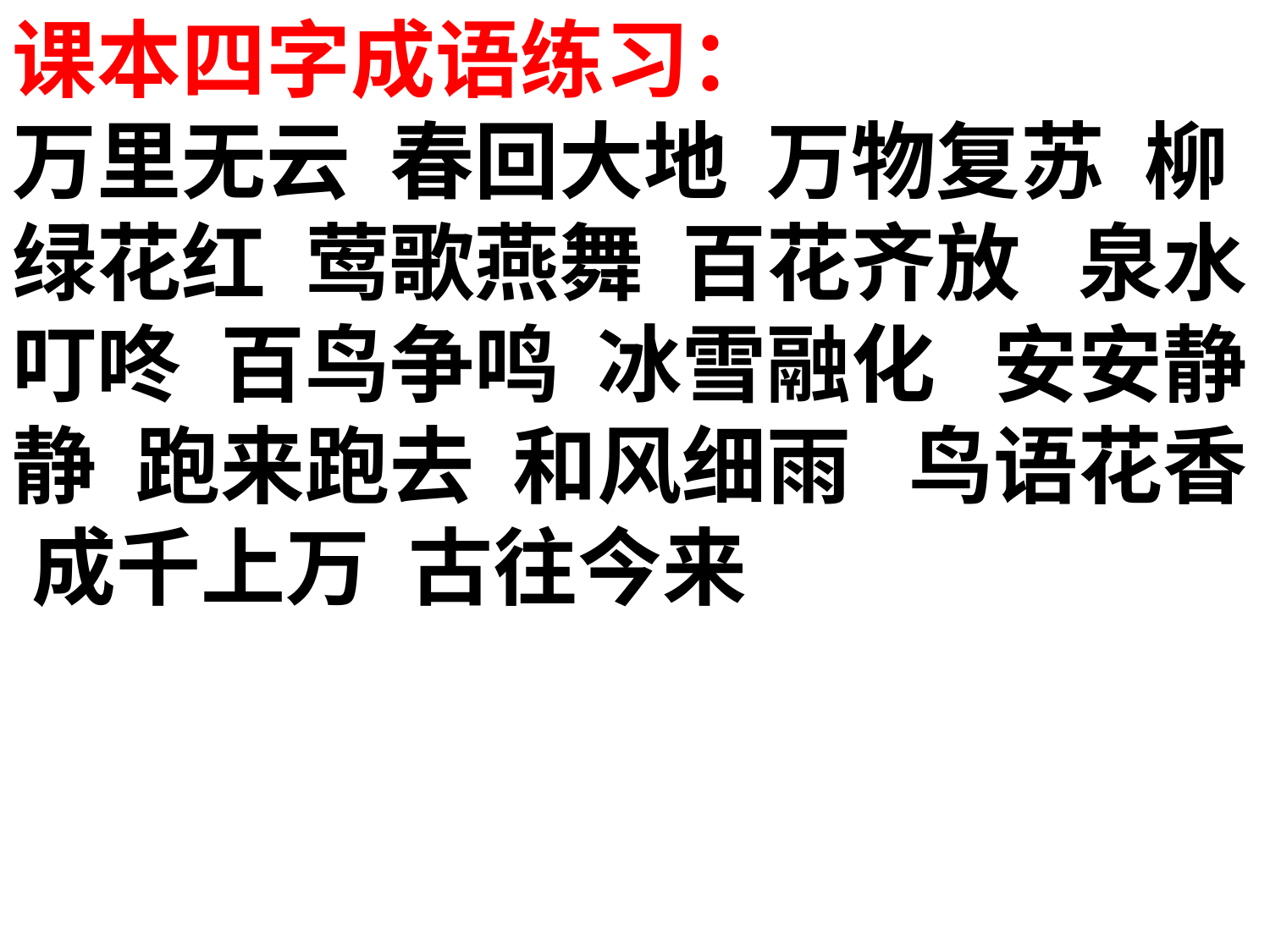

课本四字成语练习：
万里无云  春回大地  万物复苏  柳绿花红  莺歌燕舞  百花齐放   泉水叮咚  百鸟争鸣  冰雪融化   安安静静  跑来跑去  和风细雨   鸟语花香  成千上万  古往今来